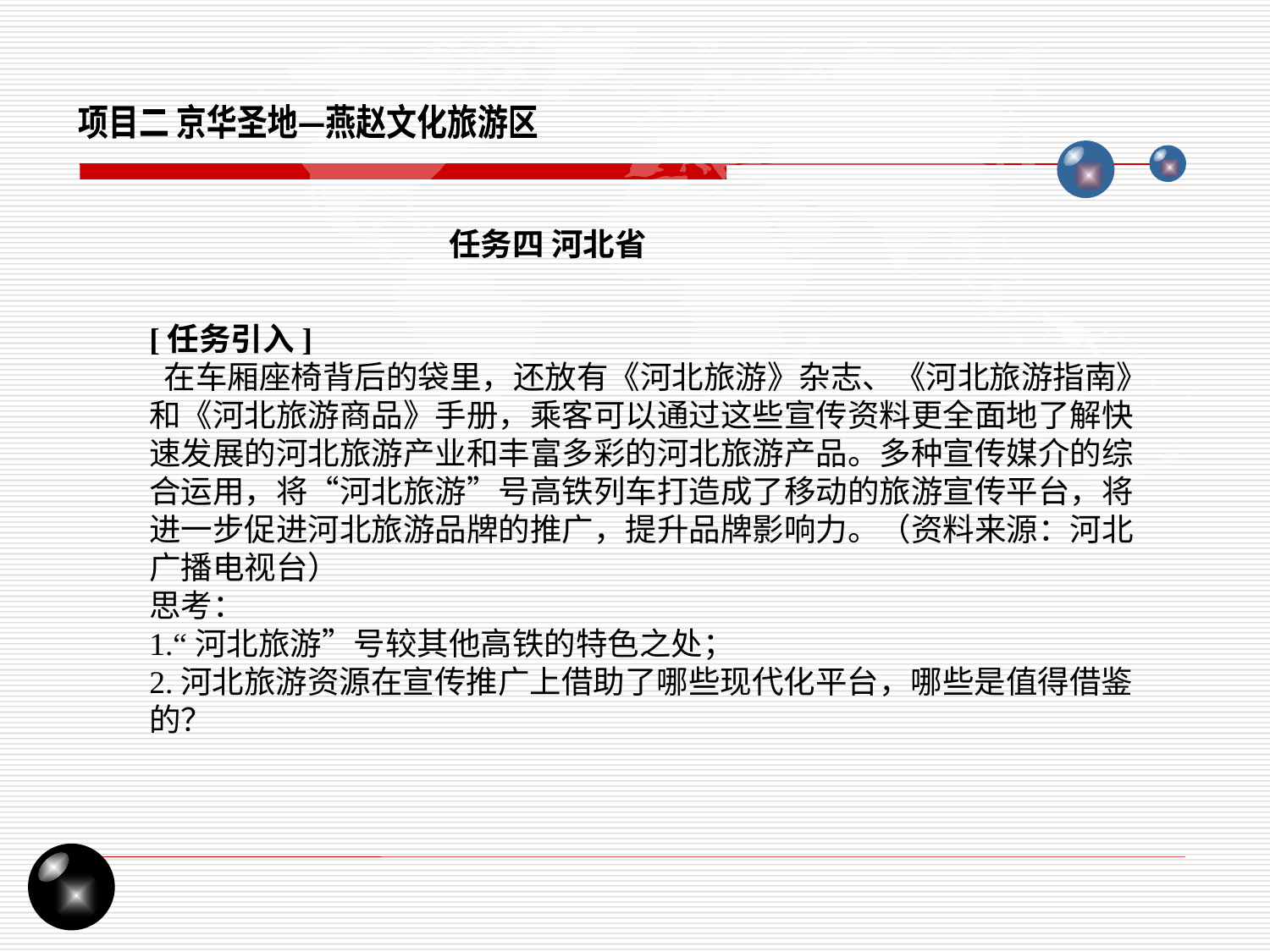

项目二 京华圣地—燕赵文化旅游区
任务四 河北省

[任务引入]
 在车厢座椅背后的袋里，还放有《河北旅游》杂志、《河北旅游指南》和《河北旅游商品》手册，乘客可以通过这些宣传资料更全面地了解快速发展的河北旅游产业和丰富多彩的河北旅游产品。多种宣传媒介的综合运用，将“河北旅游”号高铁列车打造成了移动的旅游宣传平台，将进一步促进河北旅游品牌的推广，提升品牌影响力。（资料来源：河北广播电视台）
思考：
1.“河北旅游”号较其他高铁的特色之处；
2.河北旅游资源在宣传推广上借助了哪些现代化平台，哪些是值得借鉴的？